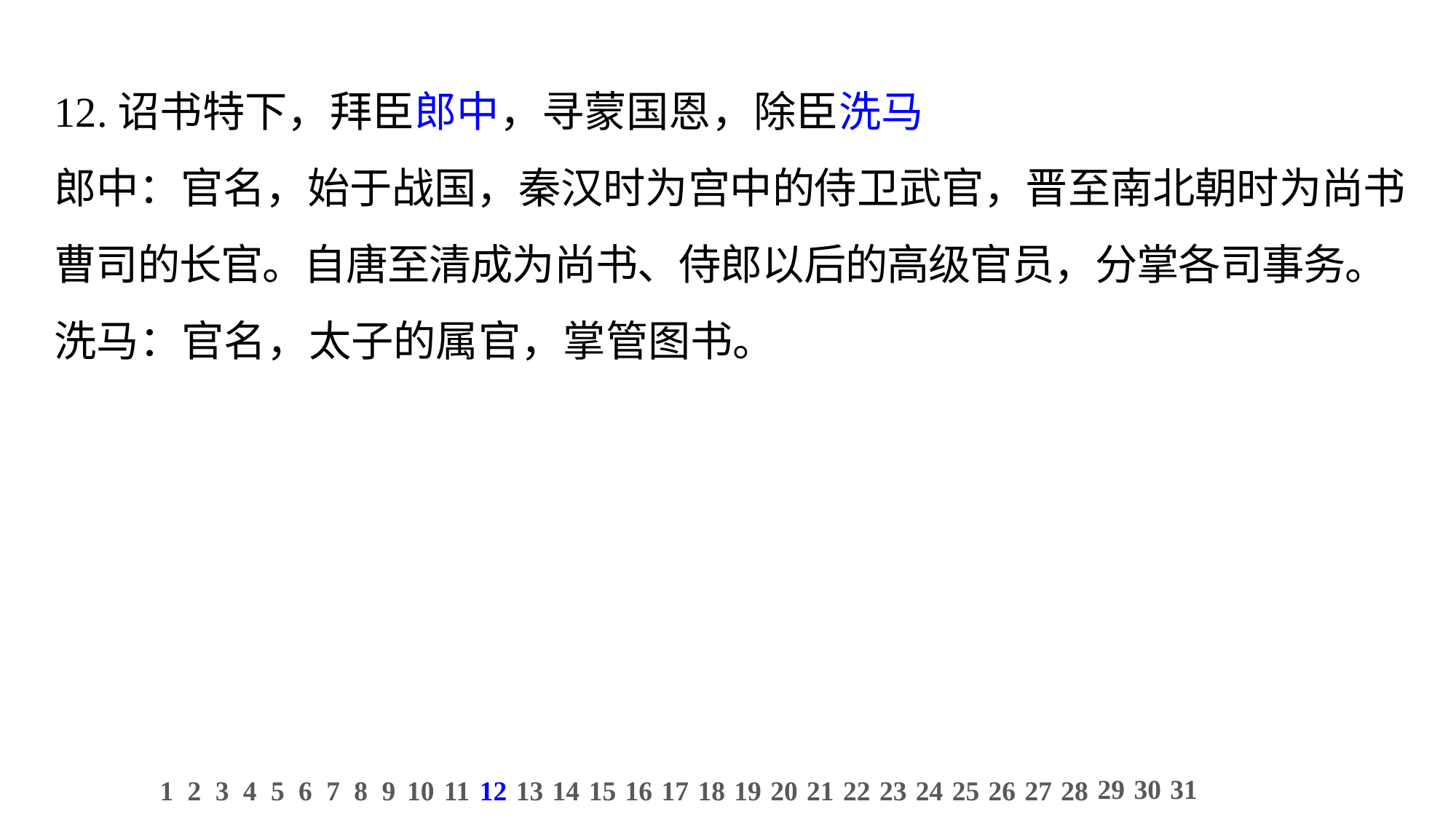

12.诏书特下，拜臣郎中，寻蒙国恩，除臣洗马
郎中：官名，始于战国，秦汉时为宫中的侍卫武官，晋至南北朝时为尚书曹司的长官。自唐至清成为尚书、侍郎以后的高级官员，分掌各司事务。
洗马：官名，太子的属官，掌管图书。
29
30
31
1
2
3
4
5
6
7
8
9
10
11
12
13
14
15
16
17
18
19
20
21
22
23
24
25
26
27
28